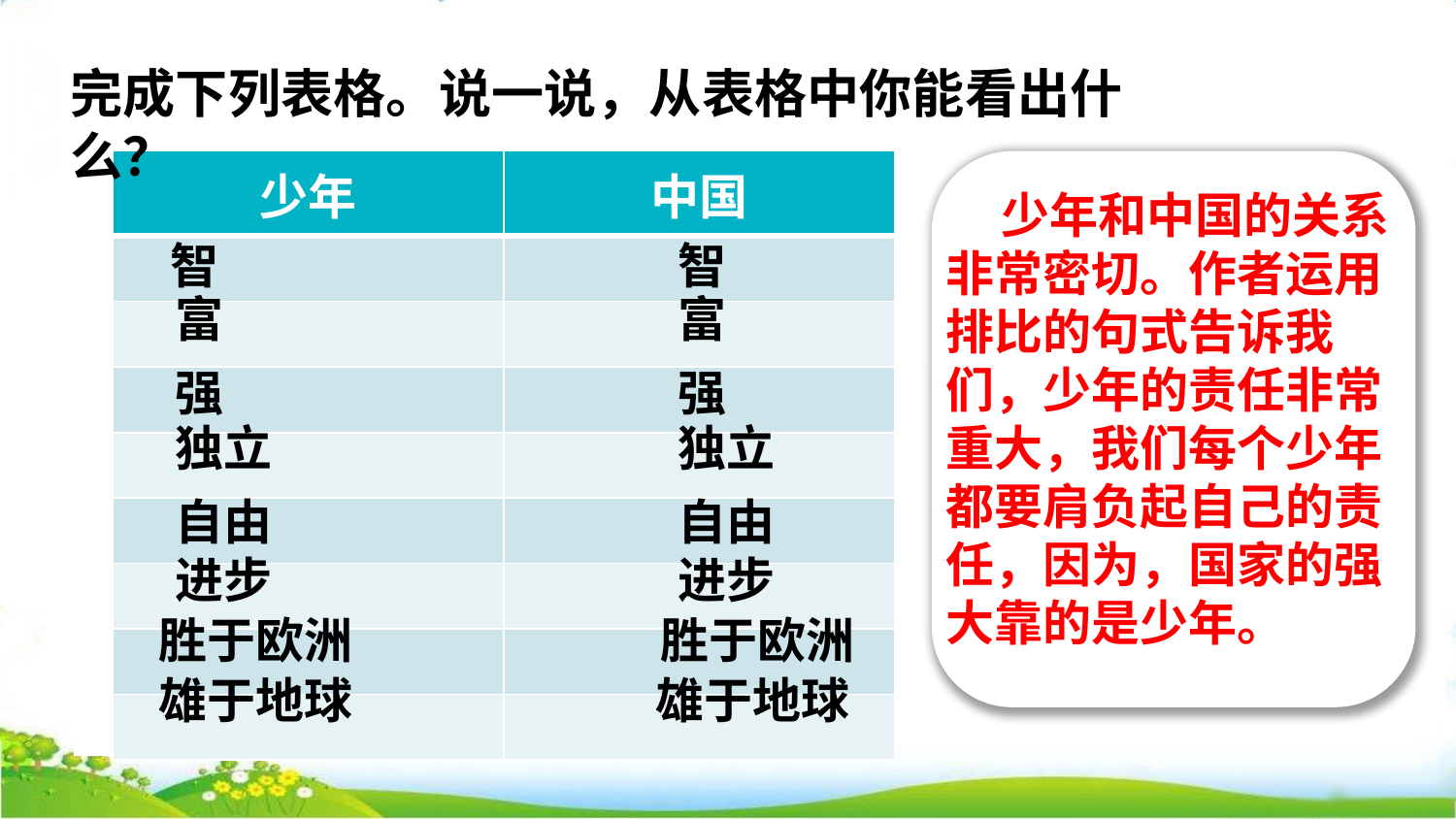

完成下列表格。说一说，从表格中你能看出什么？
| 少年 | 中国 |
| --- | --- |
|  |  |
|  |  |
|  |  |
|  |  |
|  |  |
|  |  |
|  |  |
|  |  |

    少年和中国的关系非常密切。作者运用排比的句式告诉我们，少年的责任非常重大，我们每个少年都要肩负起自己的责任，因为，国家的强大靠的是少年。
智
智
富
富
强
强
独立
独立
自由
自由
进步
进步
胜于欧洲
胜于欧洲
雄于地球
雄于地球